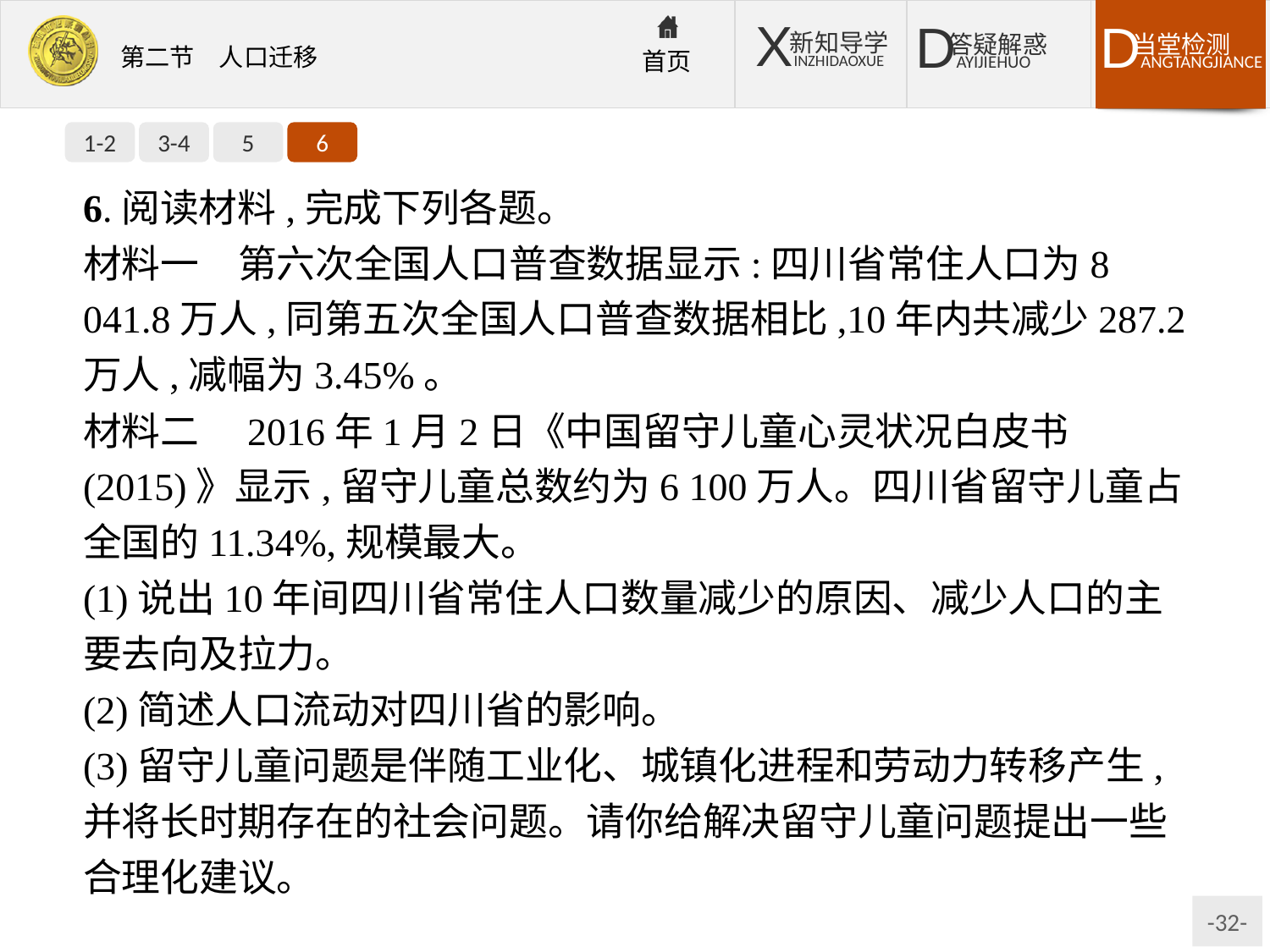

1-2
3-4
5
6
6.阅读材料,完成下列各题。
材料一　第六次全国人口普查数据显示:四川省常住人口为8 041.8万人,同第五次全国人口普查数据相比,10年内共减少287.2万人,减幅为3.45%。
材料二　2016年1月2日《中国留守儿童心灵状况白皮书(2015)》显示,留守儿童总数约为6 100万人。四川省留守儿童占全国的11.34%,规模最大。
(1)说出10年间四川省常住人口数量减少的原因、减少人口的主要去向及拉力。
(2)简述人口流动对四川省的影响。
(3)留守儿童问题是伴随工业化、城镇化进程和劳动力转移产生,并将长时期存在的社会问题。请你给解决留守儿童问题提出一些合理化建议。